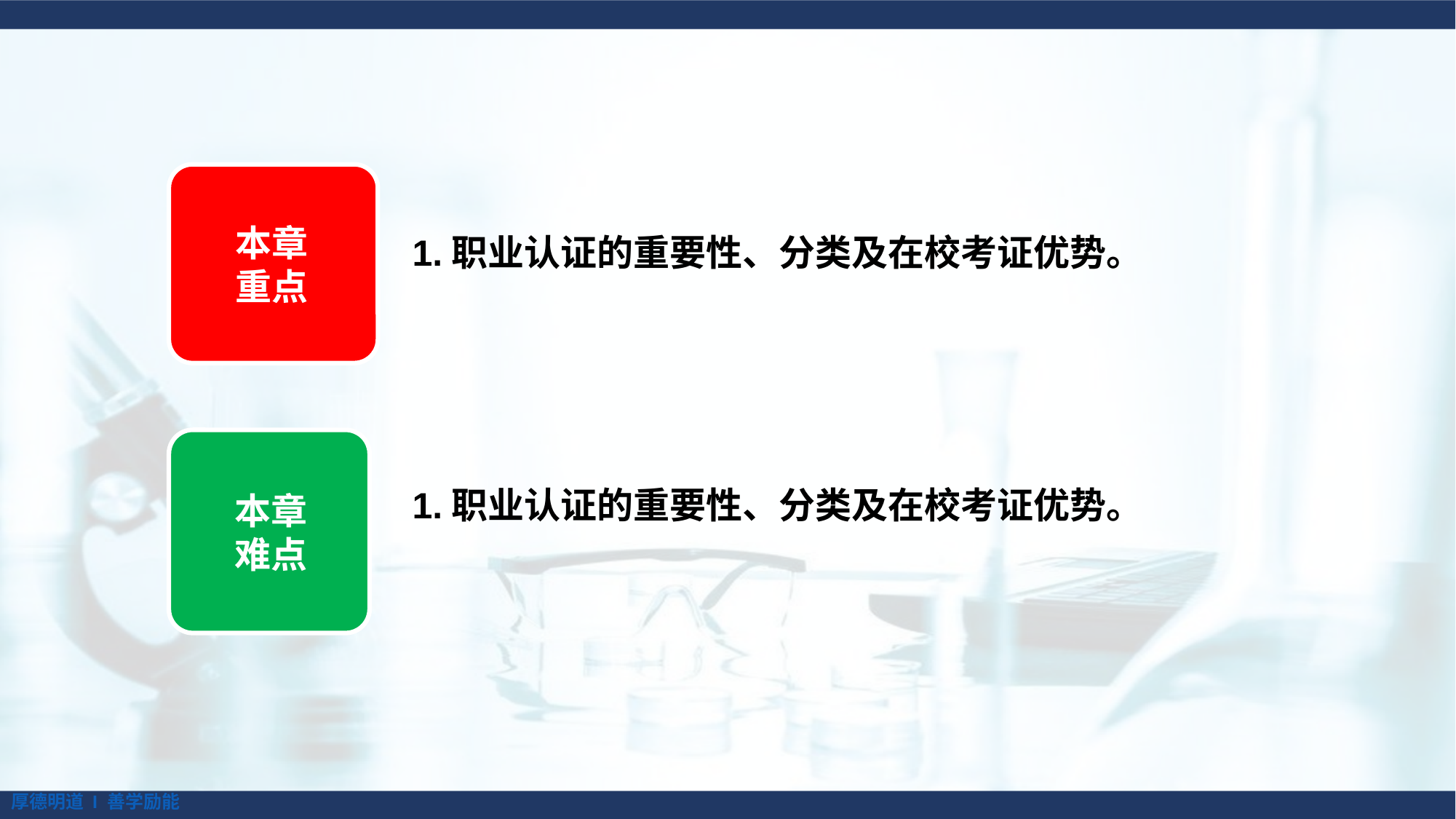

本章
重点
1.职业认证的重要性、分类及在校考证优势。

本章
难点

1.职业认证的重要性、分类及在校考证优势。

厚德明道 I 善学励能